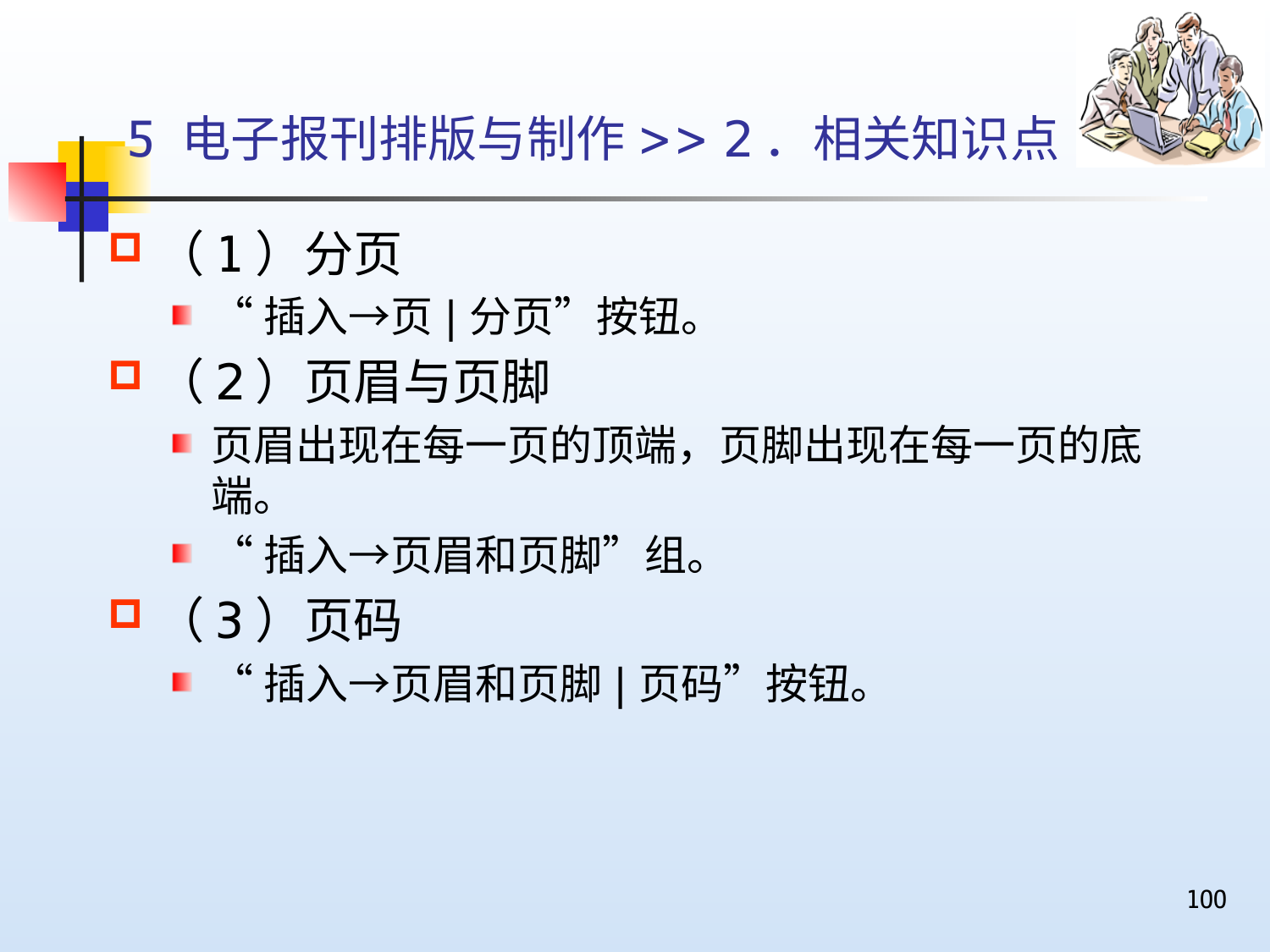

# 5 电子报刊排版与制作>> 2．相关知识点
（1）分页
“插入→页|分页”按钮。
（2）页眉与页脚
页眉出现在每一页的顶端，页脚出现在每一页的底端。
“插入→页眉和页脚”组。
（3）页码
“插入→页眉和页脚|页码”按钮。
100